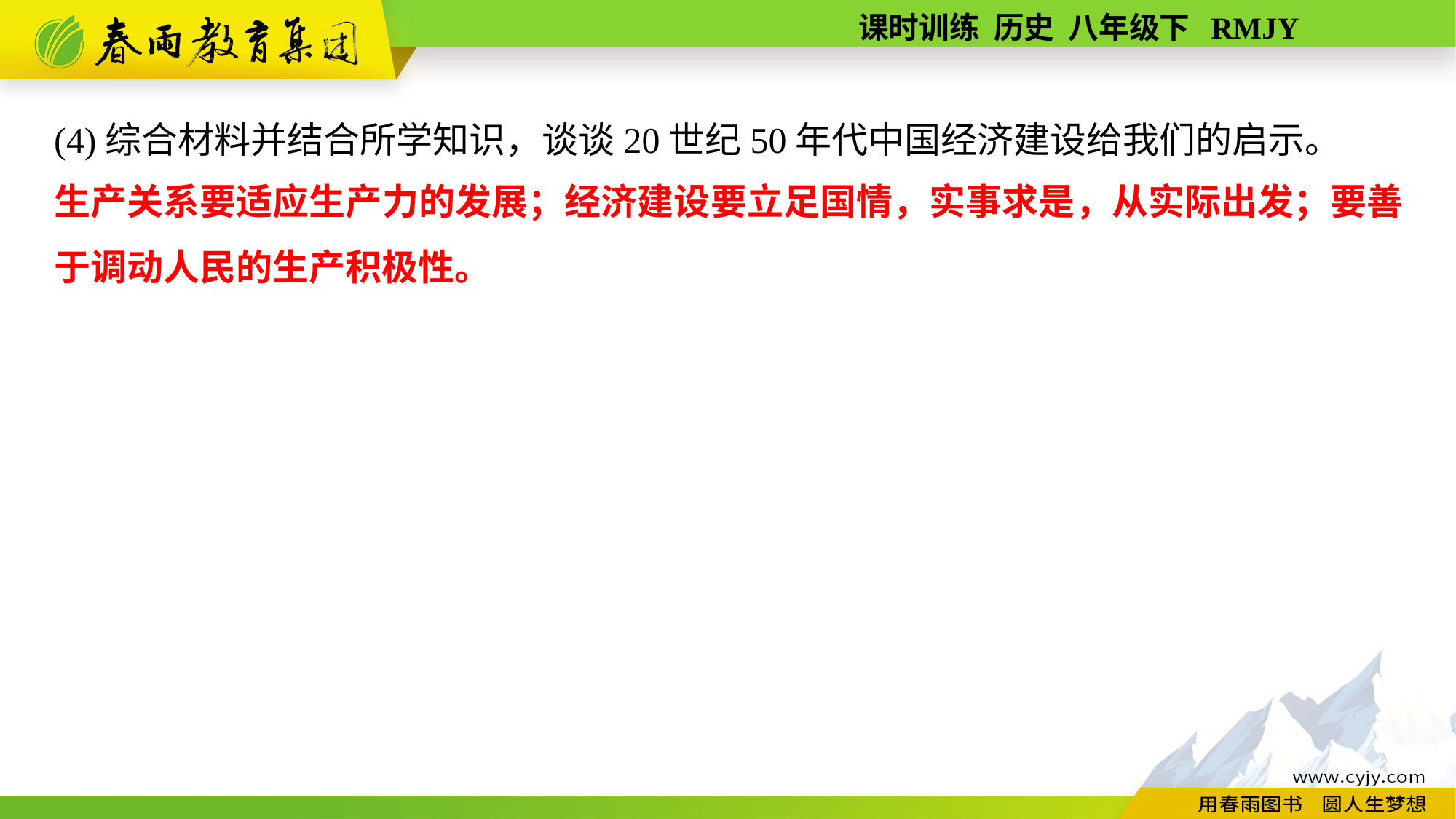

(4)综合材料并结合所学知识，谈谈20世纪50年代中国经济建设给我们的启示。
生产关系要适应生产力的发展；经济建设要立足国情，实事求是，从实际出发；要善于调动人民的生产积极性。